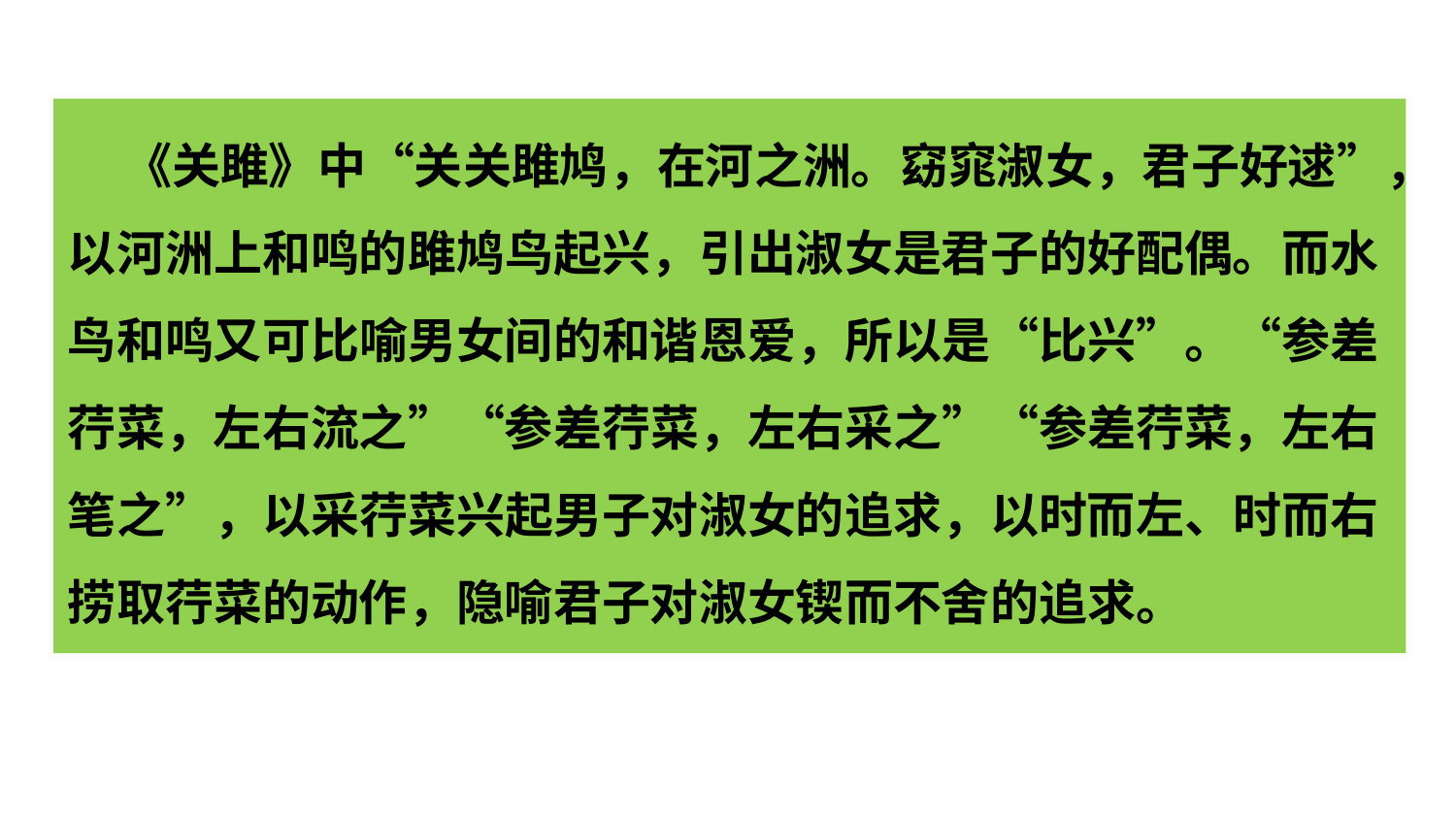

《关雎》中“关关雎鸠，在河之洲。窈窕淑女，君子好逑”，以河洲上和鸣的雎鸠鸟起兴，引出淑女是君子的好配偶。而水鸟和鸣又可比喻男女间的和谐恩爱，所以是“比兴”。“参差荇菜，左右流之”“参差荇菜，左右采之”“参差荇菜，左右笔之”，以采荇菜兴起男子对淑女的追求，以时而左、时而右捞取荇菜的动作，隐喻君子对淑女锲而不舍的追求。